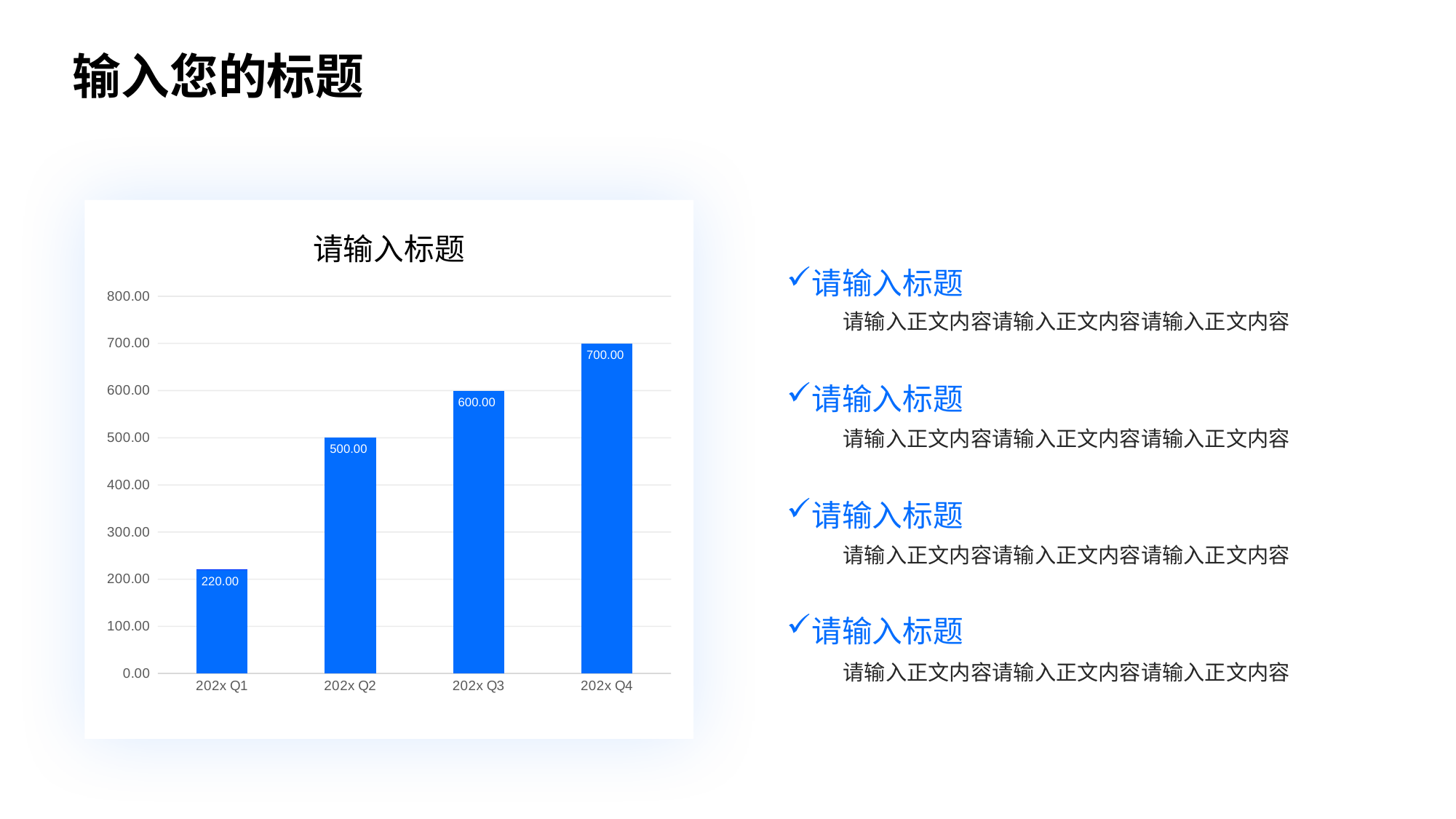

输入您的标题

请输入标题
请输入标题

[unsupported chart]

请输入正文内容请输入正文内容请输入正文内容
请输入标题
请输入正文内容请输入正文内容请输入正文内容
请输入标题
请输入正文内容请输入正文内容请输入正文内容
请输入标题
请输入正文内容请输入正文内容请输入正文内容